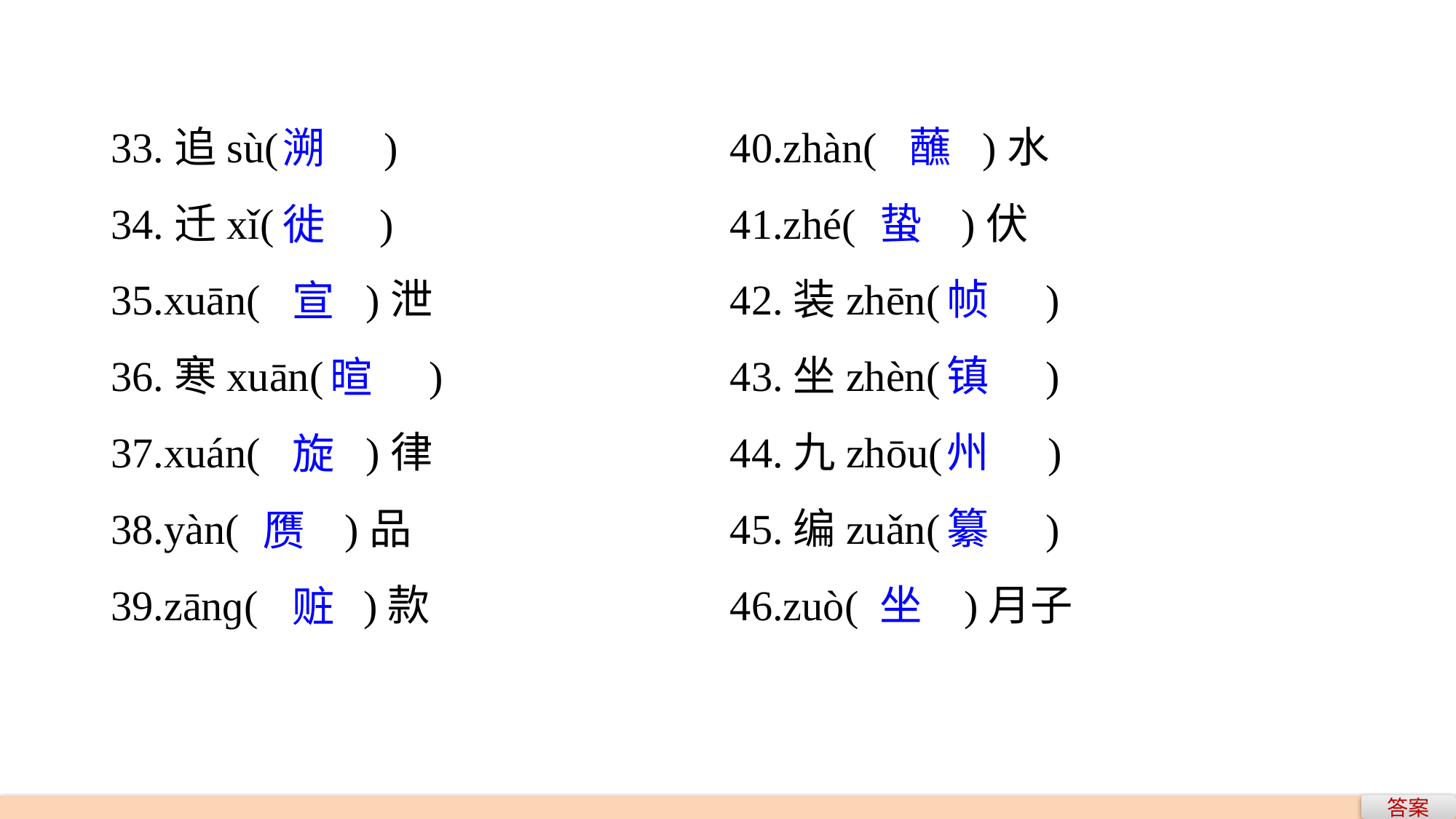

33.追sù(　　)
34.迁xǐ(　　)
35.xuān(　　)泄
36.寒xuān(　　)
37.xuán(　　)律
38.yàn(　　)品
39.zānɡ(　　)款
40.zhàn(　　)水
41.zhé(　　)伏
42.装zhēn(　　)
43.坐zhèn(　　)
44.九zhōu(　　)
45.编zuǎn(　　)
46.zuò(　　)月子
  蘸
蛰
      帧
      镇
      州
      纂
坐
 溯
 徙
  宣
      暄
  旋
赝
  赃
答案